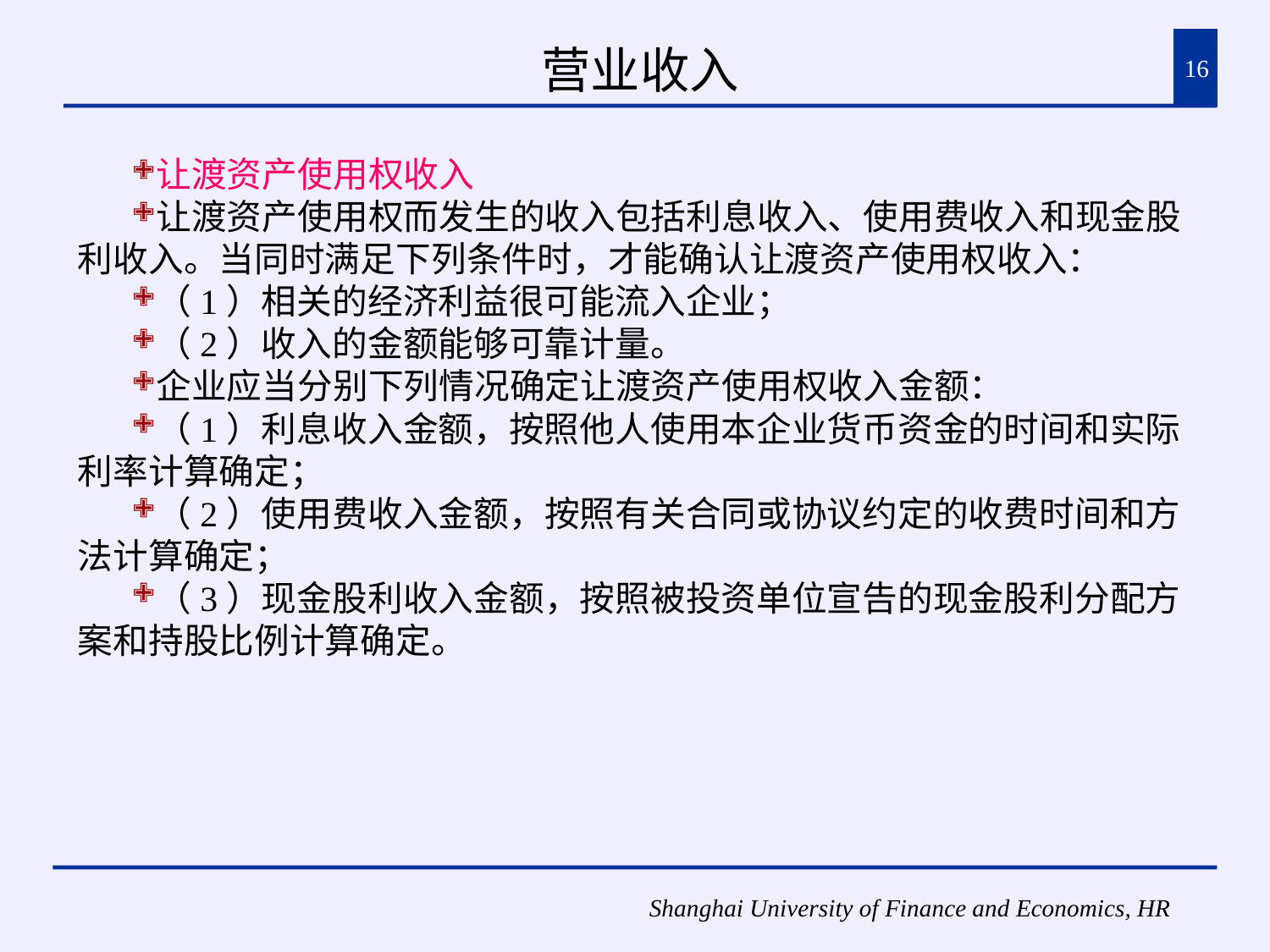

# 营业收入
16
让渡资产使用权收入
让渡资产使用权而发生的收入包括利息收入、使用费收入和现金股利收入。当同时满足下列条件时，才能确认让渡资产使用权收入：
（1）相关的经济利益很可能流入企业；
（2）收入的金额能够可靠计量。
企业应当分别下列情况确定让渡资产使用权收入金额：
（1）利息收入金额，按照他人使用本企业货币资金的时间和实际利率计算确定；
（2）使用费收入金额，按照有关合同或协议约定的收费时间和方法计算确定；
（3）现金股利收入金额，按照被投资单位宣告的现金股利分配方案和持股比例计算确定。